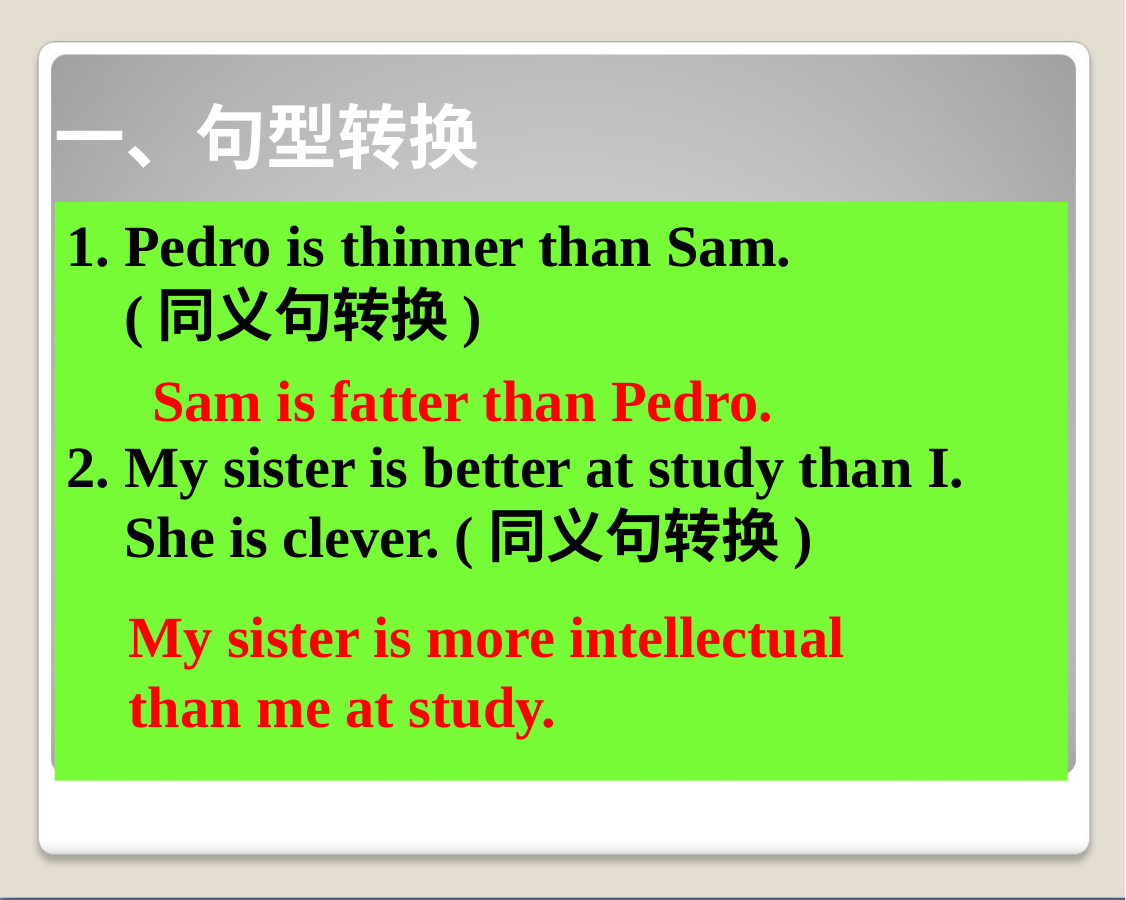

# 一、句型转换
1. Pedro is thinner than Sam.
    (同义句转换)

2. My sister is better at study than I.
    She is clever. (同义句转换)
Sam is fatter than Pedro.
My sister is more intellectual than me at study.